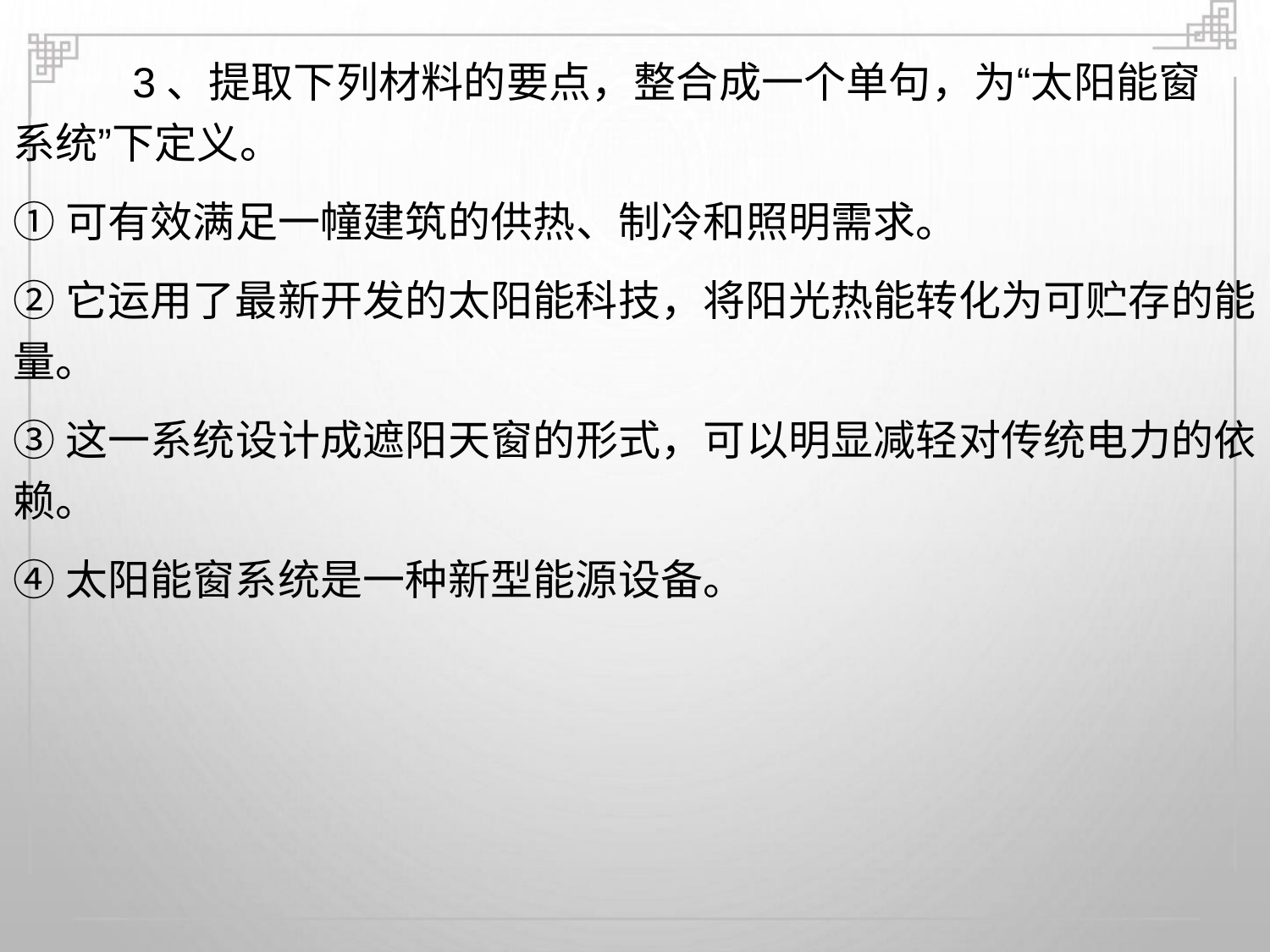

3、提取下列材料的要点，整合成一个单句，为“太阳能窗
系统”下定义。
①可有效满足一幢建筑的供热、制冷和照明需求。
②它运用了最新开发的太阳能科技，将阳光热能转化为可贮存的能
量。
③这一系统设计成遮阳天窗的形式，可以明显减轻对传统电力的依
赖。
④太阳能窗系统是一种新型能源设备。